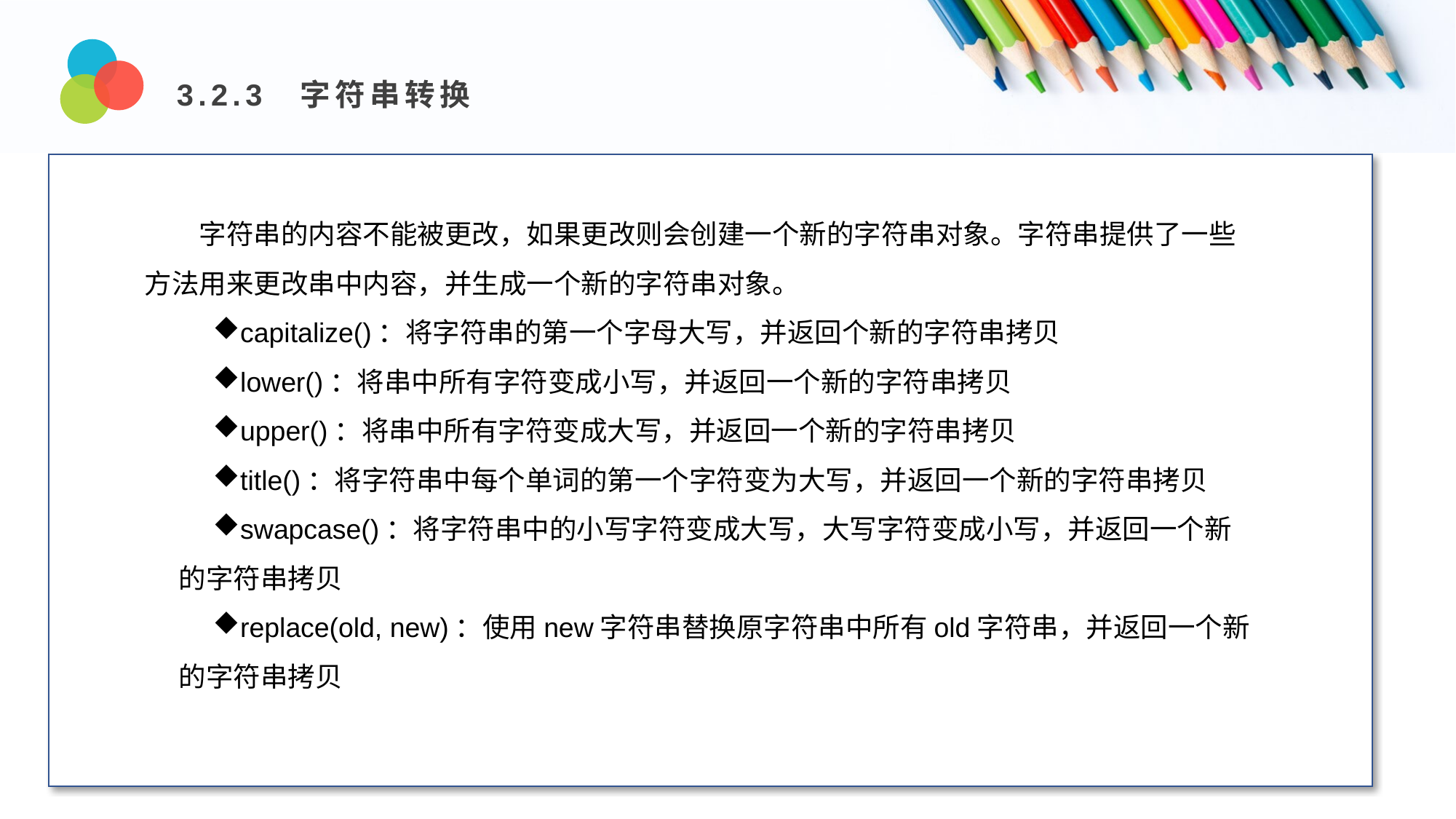

3.2.3  字符串转换
Design and Production
字符串的内容不能被更改，如果更改则会创建一个新的字符串对象。字符串提供了一些方法用来更改串中内容，并生成一个新的字符串对象。
capitalize()：将字符串的第一个字母大写，并返回个新的字符串拷贝
lower()：将串中所有字符变成小写，并返回一个新的字符串拷贝
upper()：将串中所有字符变成大写，并返回一个新的字符串拷贝
title()：将字符串中每个单词的第一个字符变为大写，并返回一个新的字符串拷贝
swapcase()：将字符串中的小写字符变成大写，大写字符变成小写，并返回一个新的字符串拷贝
replace(old, new)：使用new字符串替换原字符串中所有old字符串，并返回一个新的字符串拷贝